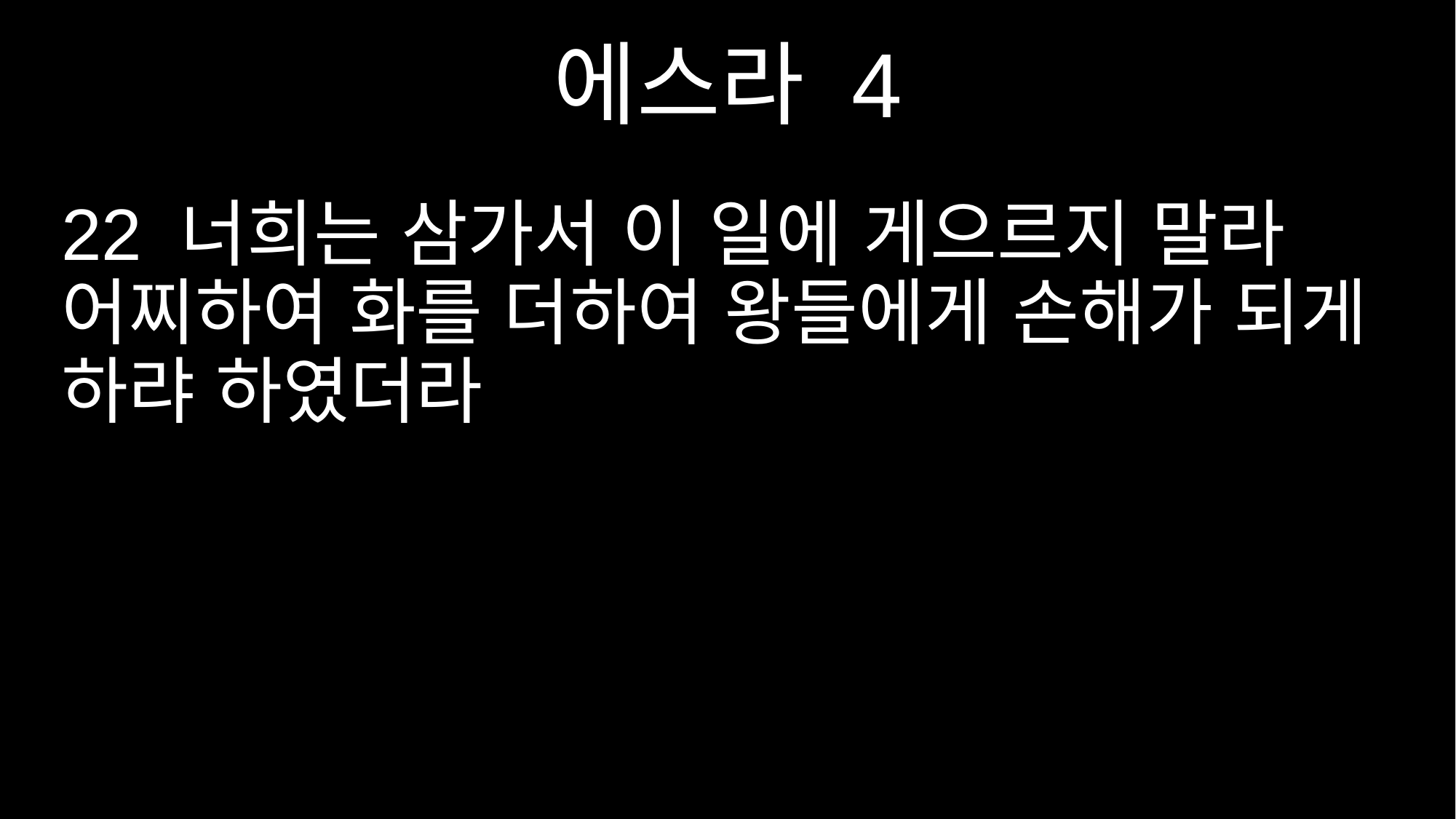

에스라 4
22 너희는 삼가서 이 일에 게으르지 말라 어찌하여 화를 더하여 왕들에게 손해가 되게 하랴 하였더라